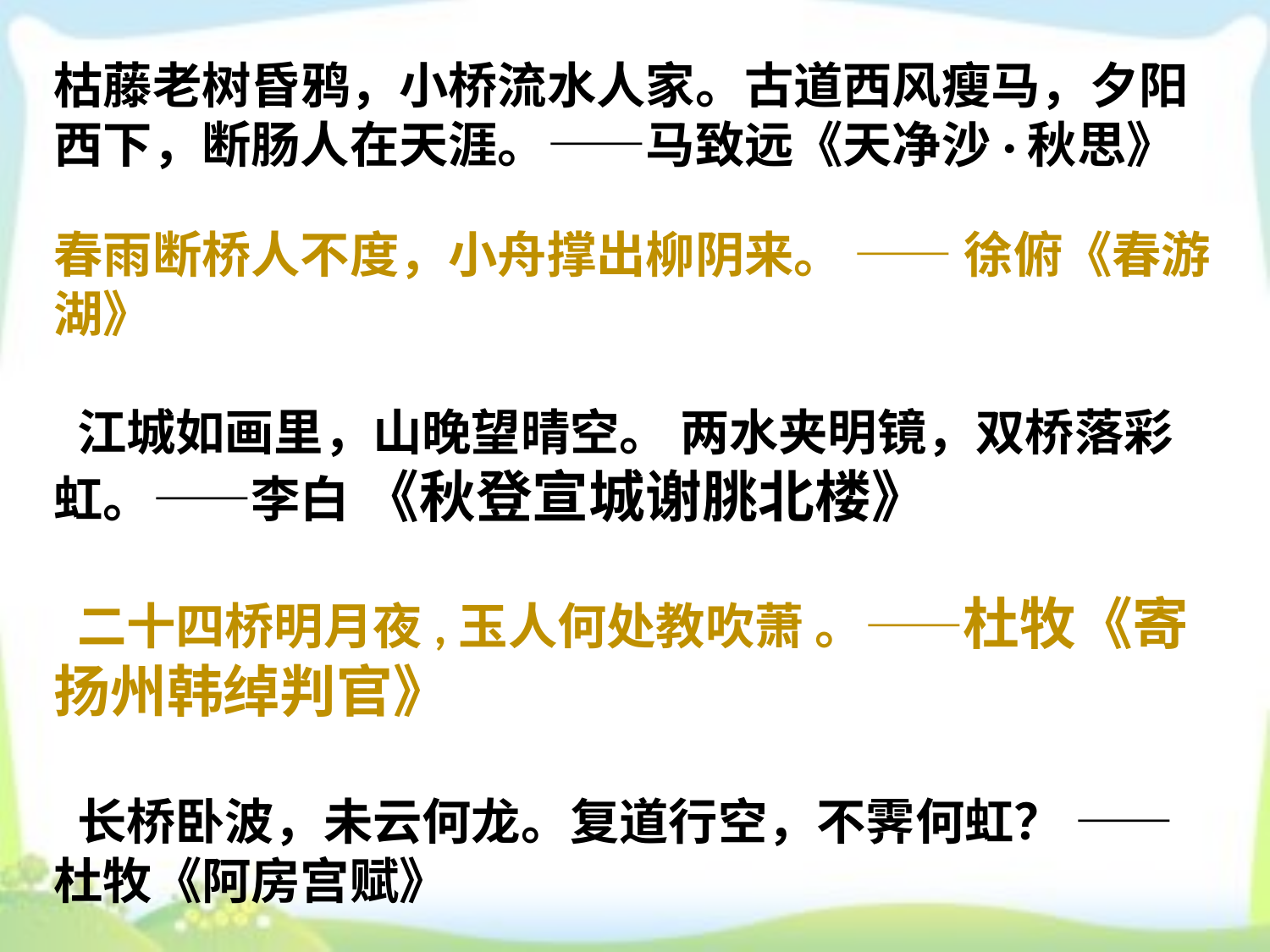

枯藤老树昏鸦，小桥流水人家。古道西风瘦马，夕阳西下，断肠人在天涯。——马致远《天净沙·秋思》

春雨断桥人不度，小舟撑出柳阴来。 —— 徐俯《春游湖》

 江城如画里，山晚望晴空。 两水夹明镜，双桥落彩虹。——李白 《秋登宣城谢朓北楼》

 二十四桥明月夜,玉人何处教吹萧 。——杜牧《寄扬州韩绰判官》

 长桥卧波，未云何龙。复道行空，不霁何虹？ ——杜牧《阿房宫赋》